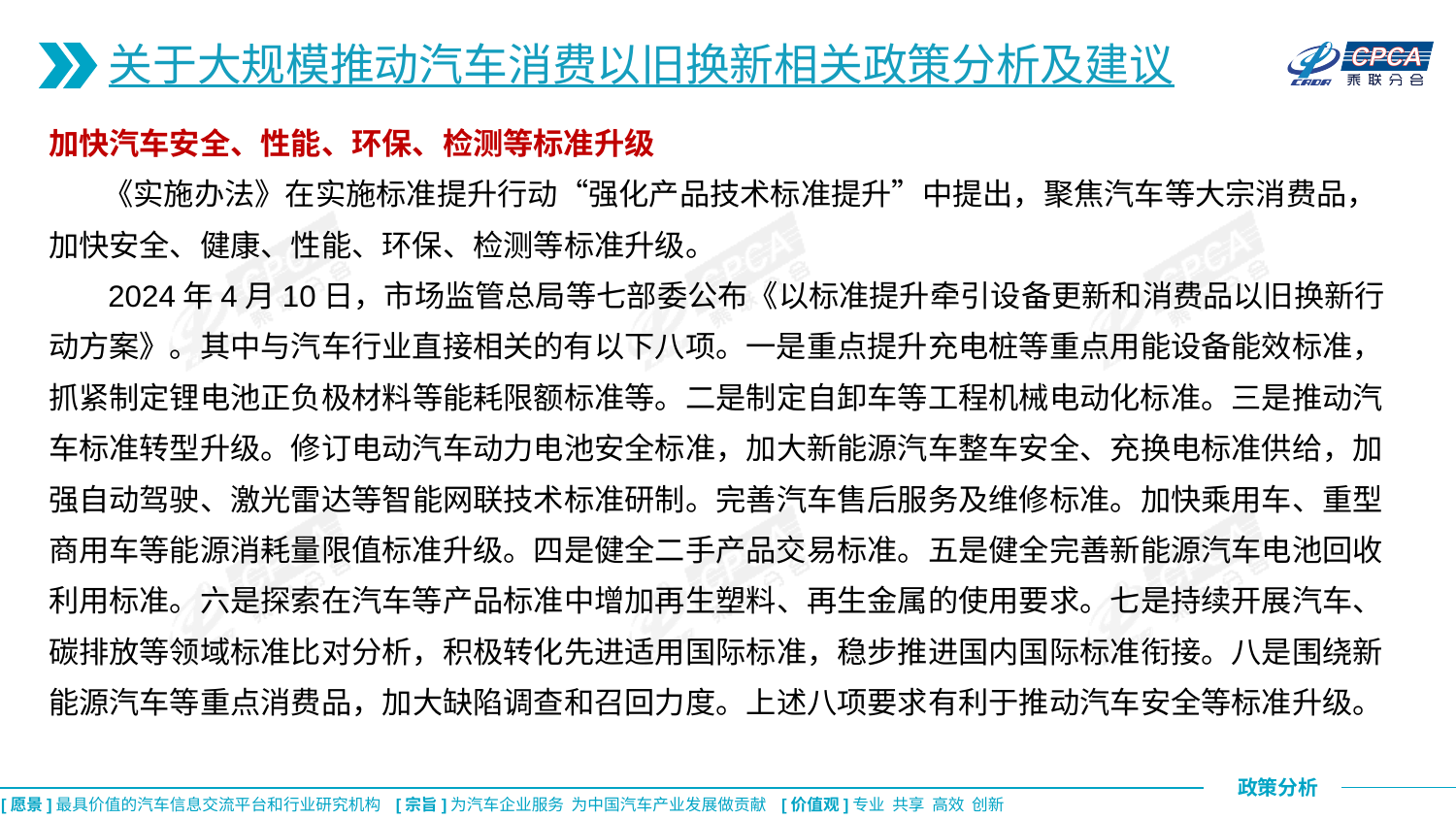

关于大规模推动汽车消费以旧换新相关政策分析及建议
加快汽车安全、性能、环保、检测等标准升级
       《实施办法》在实施标准提升行动“强化产品技术标准提升”中提出，聚焦汽车等大宗消费品，加快安全、健康、性能、环保、检测等标准升级。
       2024年4月10日，市场监管总局等七部委公布《以标准提升牵引设备更新和消费品以旧换新行动方案》。其中与汽车行业直接相关的有以下八项。一是重点提升充电桩等重点用能设备能效标准，抓紧制定锂电池正负极材料等能耗限额标准等。二是制定自卸车等工程机械电动化标准。三是推动汽车标准转型升级。修订电动汽车动力电池安全标准，加大新能源汽车整车安全、充换电标准供给，加强自动驾驶、激光雷达等智能网联技术标准研制。完善汽车售后服务及维修标准。加快乘用车、重型商用车等能源消耗量限值标准升级。四是健全二手产品交易标准。五是健全完善新能源汽车电池回收利用标准。六是探索在汽车等产品标准中增加再生塑料、再生金属的使用要求。七是持续开展汽车、碳排放等领域标准比对分析，积极转化先进适用国际标准，稳步推进国内国际标准衔接。八是围绕新能源汽车等重点消费品，加大缺陷调查和召回力度。上述八项要求有利于推动汽车安全等标准升级。